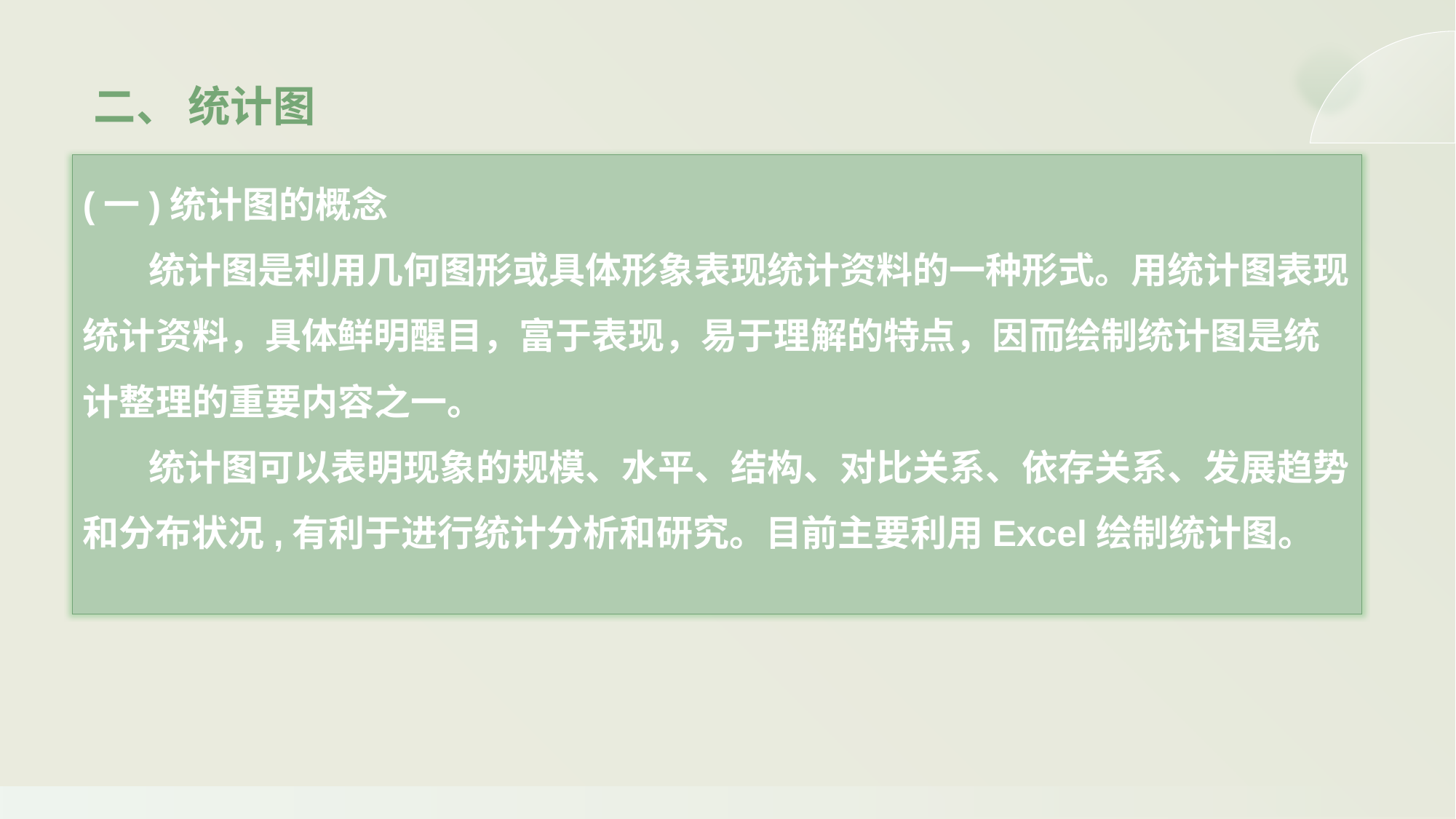

二、 统计图
(一)统计图的概念
       统计图是利用几何图形或具体形象表现统计资料的一种形式。用统计图表现统计资料，具体鲜明醒目，富于表现，易于理解的特点，因而绘制统计图是统计整理的重要内容之一。
       统计图可以表明现象的规模、水平、结构、对比关系、依存关系、发展趋势和分布状况,有利于进行统计分析和研究。目前主要利用Excel绘制统计图。